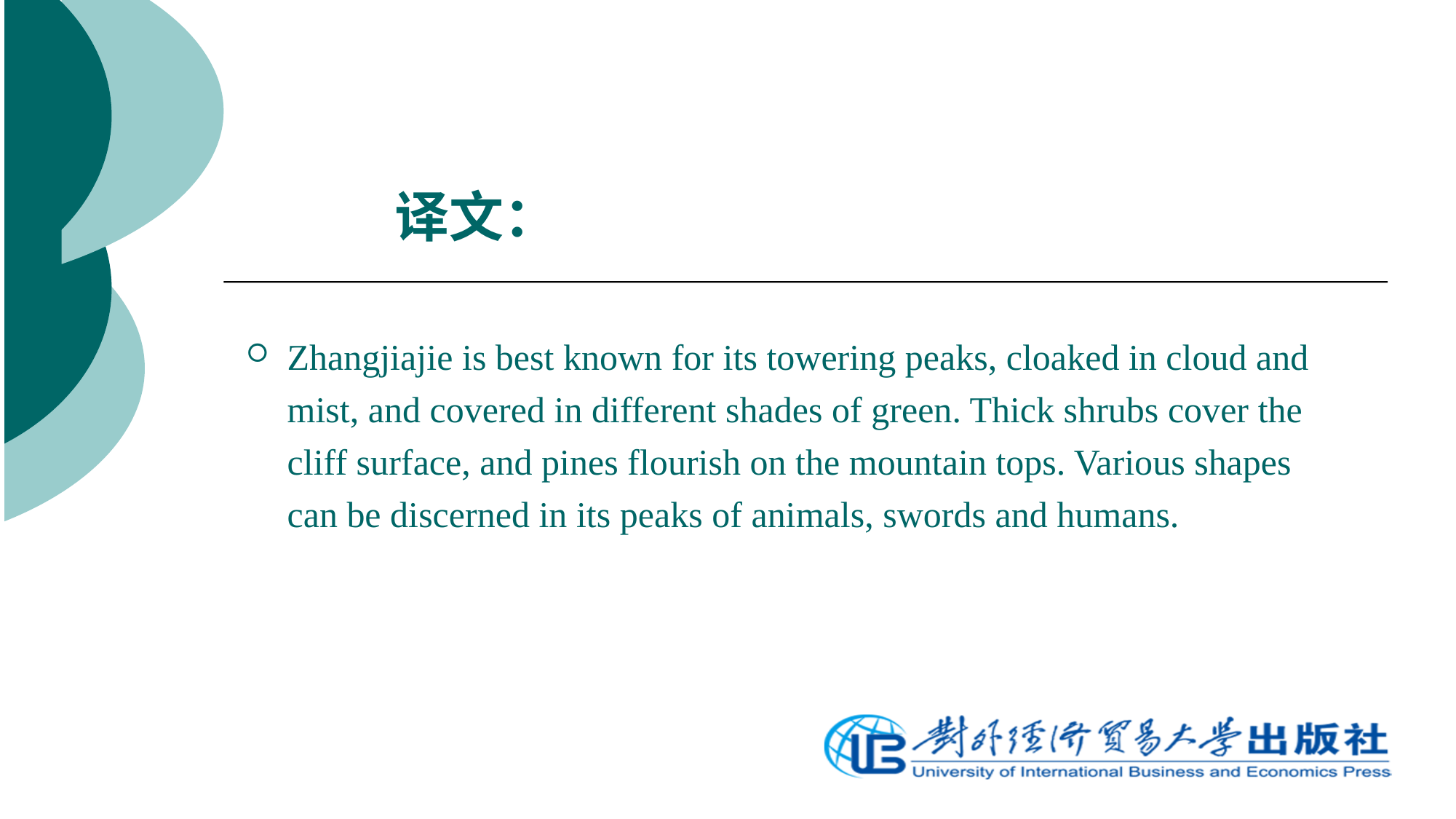

# 译文：
Zhangjiajie is best known for its towering peaks, cloaked in cloud and mist, and covered in different shades of green. Thick shrubs cover the cliff surface, and pines flourish on the mountain tops. Various shapes can be discerned in its peaks of animals, swords and humans.